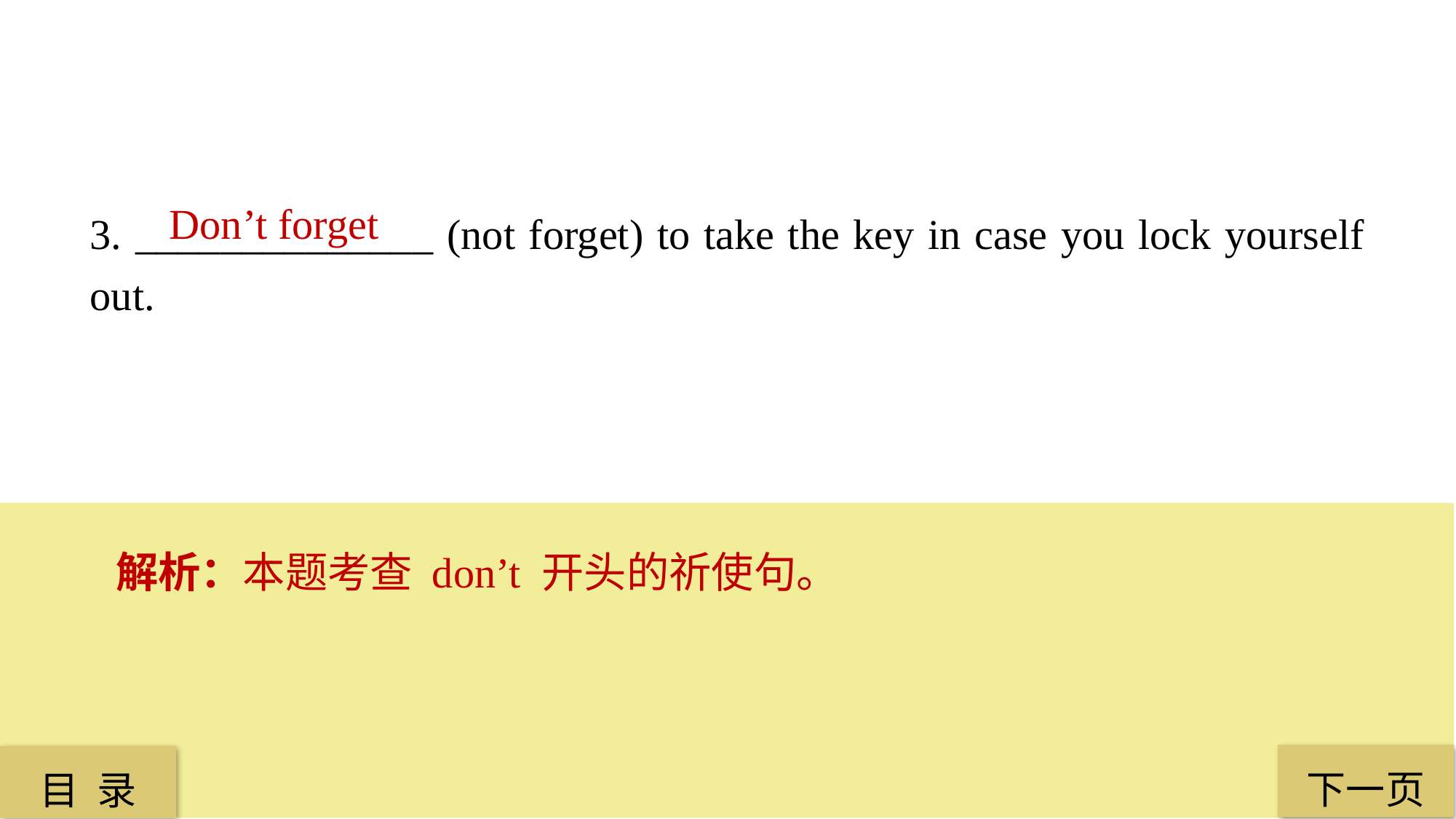

Don’t forget
3. ______________ (not forget) to take the key in case you lock yourself out.
解析：本题考查 don’t 开头的祈使句。